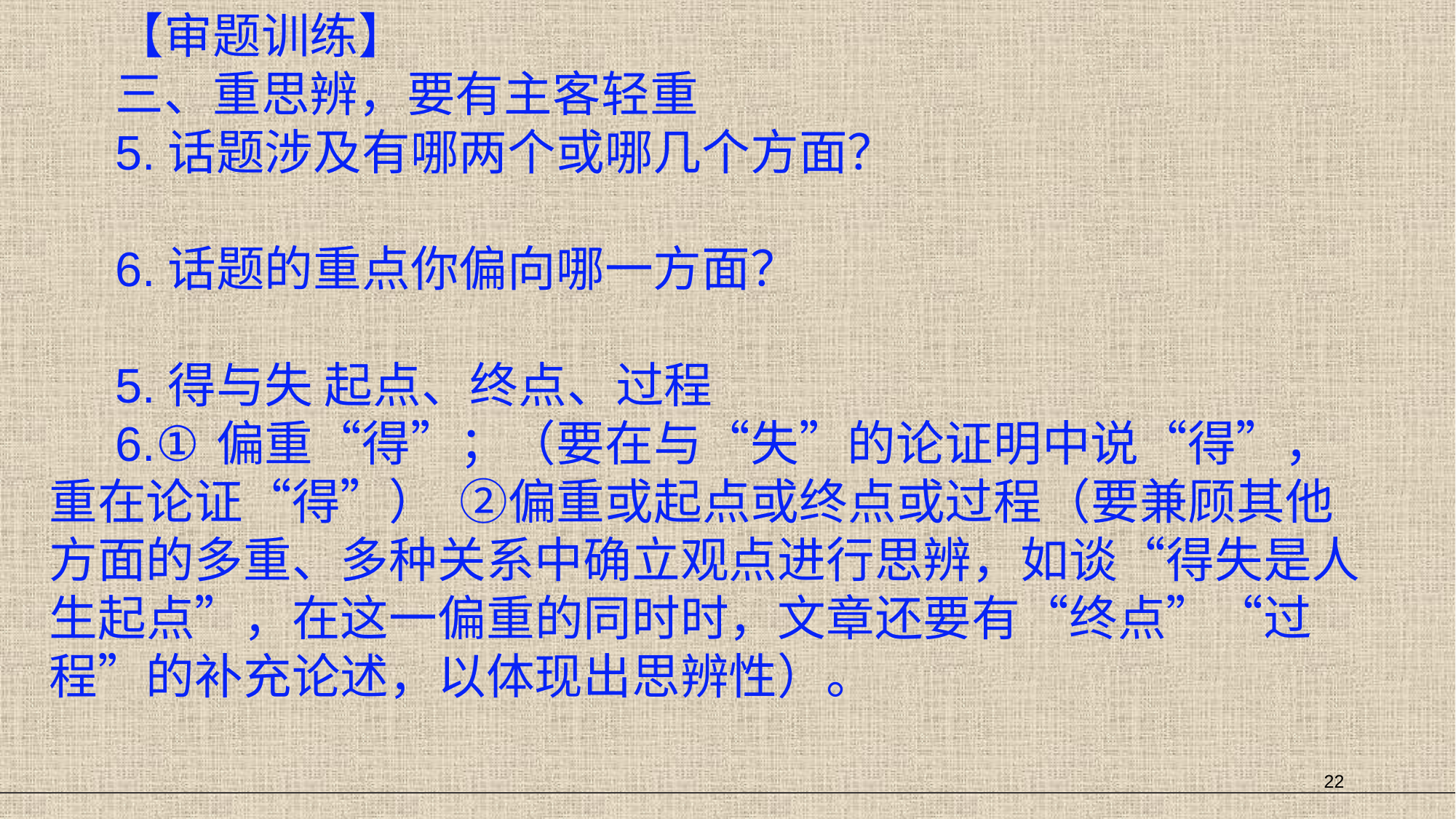

【审题训练】
三、重思辨，要有主客轻重
5.话题涉及有哪两个或哪几个方面？
6.话题的重点你偏向哪一方面？
5.得与失 起点、终点、过程
6.①偏重“得”；（要在与“失”的论证明中说“得”，重在论证“得”）  ②偏重或起点或终点或过程（要兼顾其他方面的多重、多种关系中确立观点进行思辨，如谈“得失是人生起点”，在这一偏重的同时时，文章还要有“终点”“过程”的补充论述，以体现出思辨性）。
22